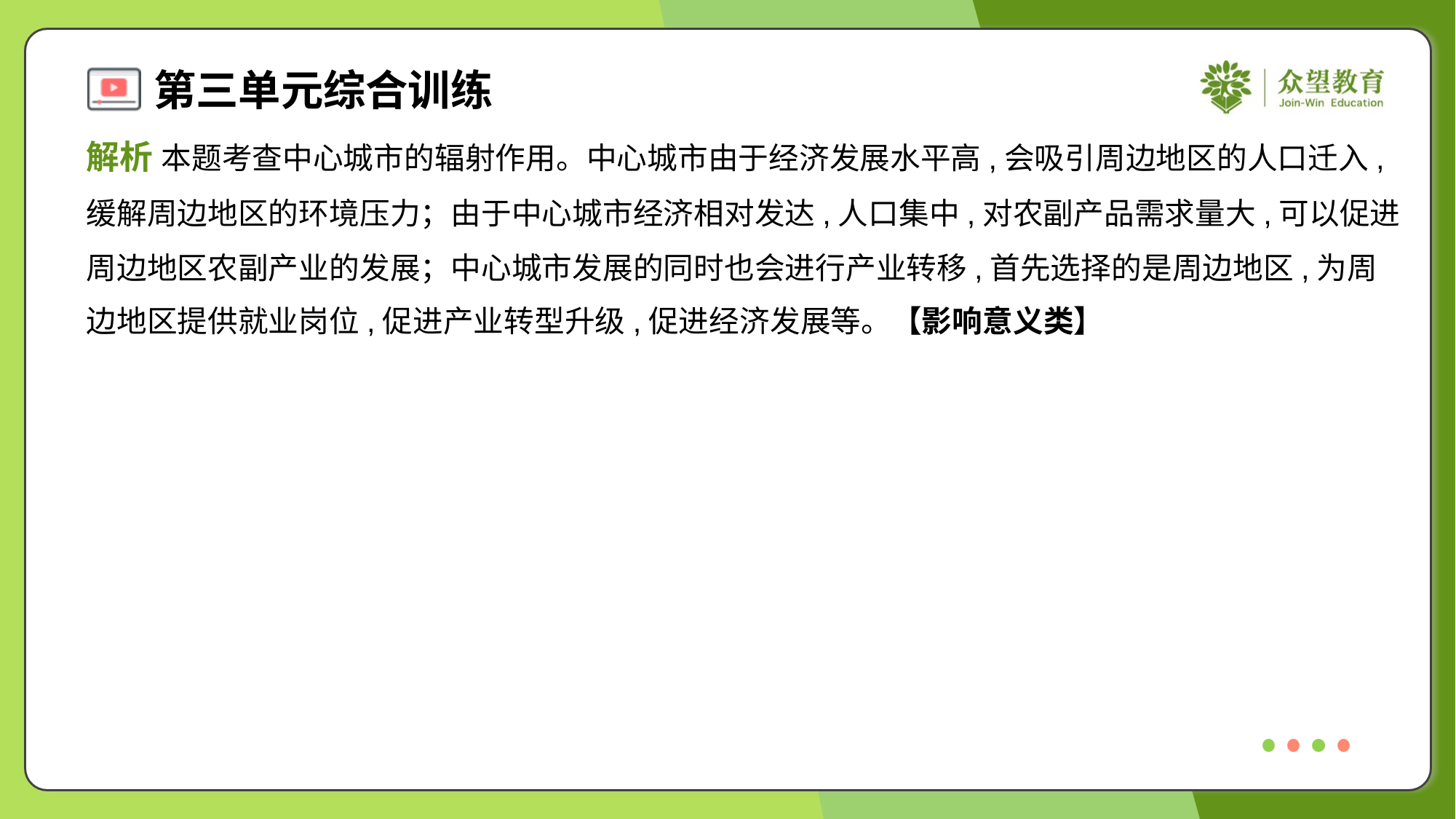

解析 本题考查中心城市的辐射作用。中心城市由于经济发展水平高,会吸引周边地区的人口迁入,
缓解周边地区的环境压力；由于中心城市经济相对发达,人口集中,对农副产品需求量大,可以促进
周边地区农副产业的发展；中心城市发展的同时也会进行产业转移,首先选择的是周边地区,为周
边地区提供就业岗位,促进产业转型升级,促进经济发展等。【影响意义类】